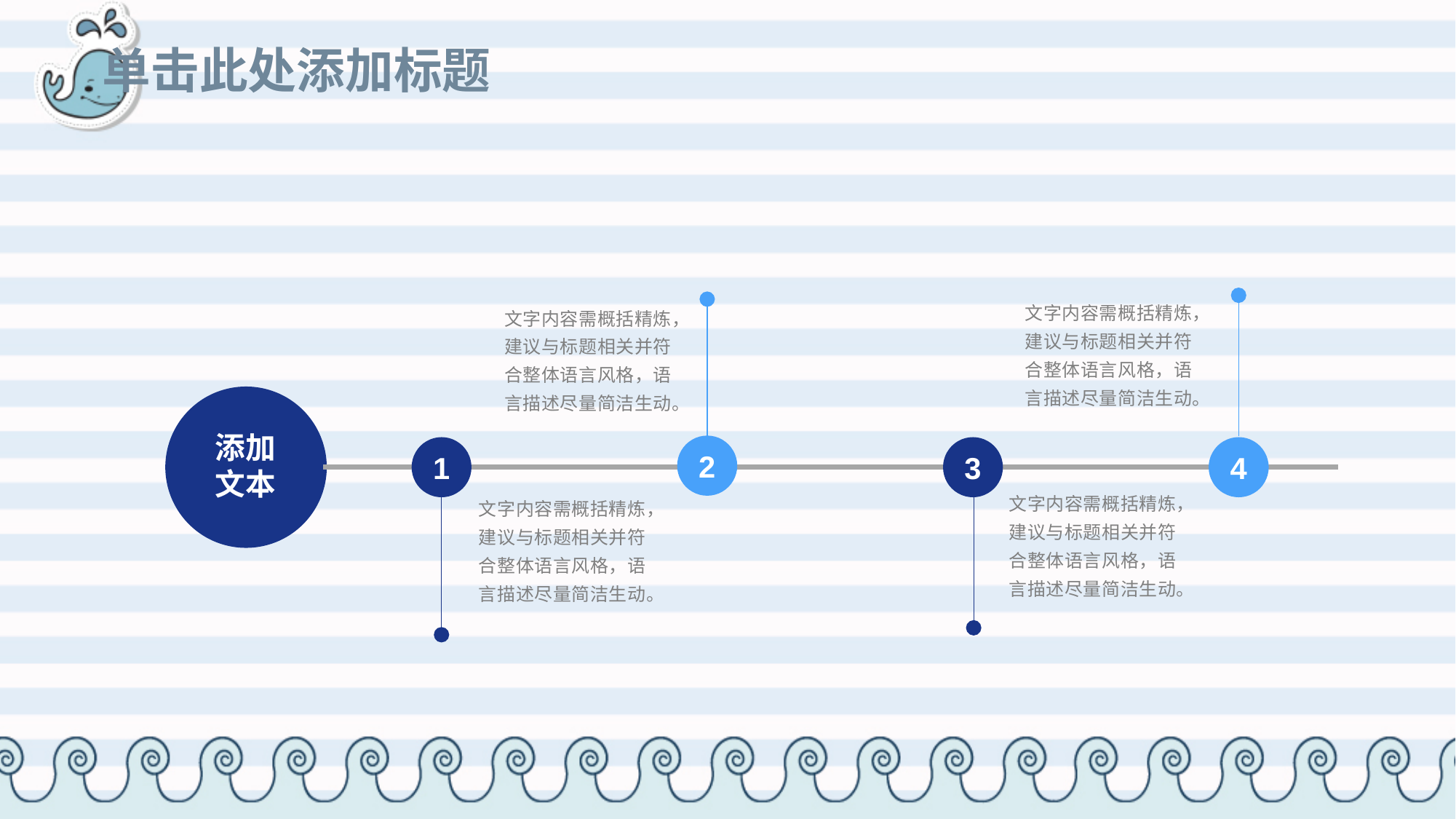

# 单击此处添加标题

4
文字内容需概括精炼，建议与标题相关并符合整体语言风格，语言描述尽量简洁生动。

2
文字内容需概括精炼，建议与标题相关并符合整体语言风格，语言描述尽量简洁生动。

添加文本
3

1

文字内容需概括精炼，建议与标题相关并符合整体语言风格，语言描述尽量简洁生动。
文字内容需概括精炼，建议与标题相关并符合整体语言风格，语言描述尽量简洁生动。